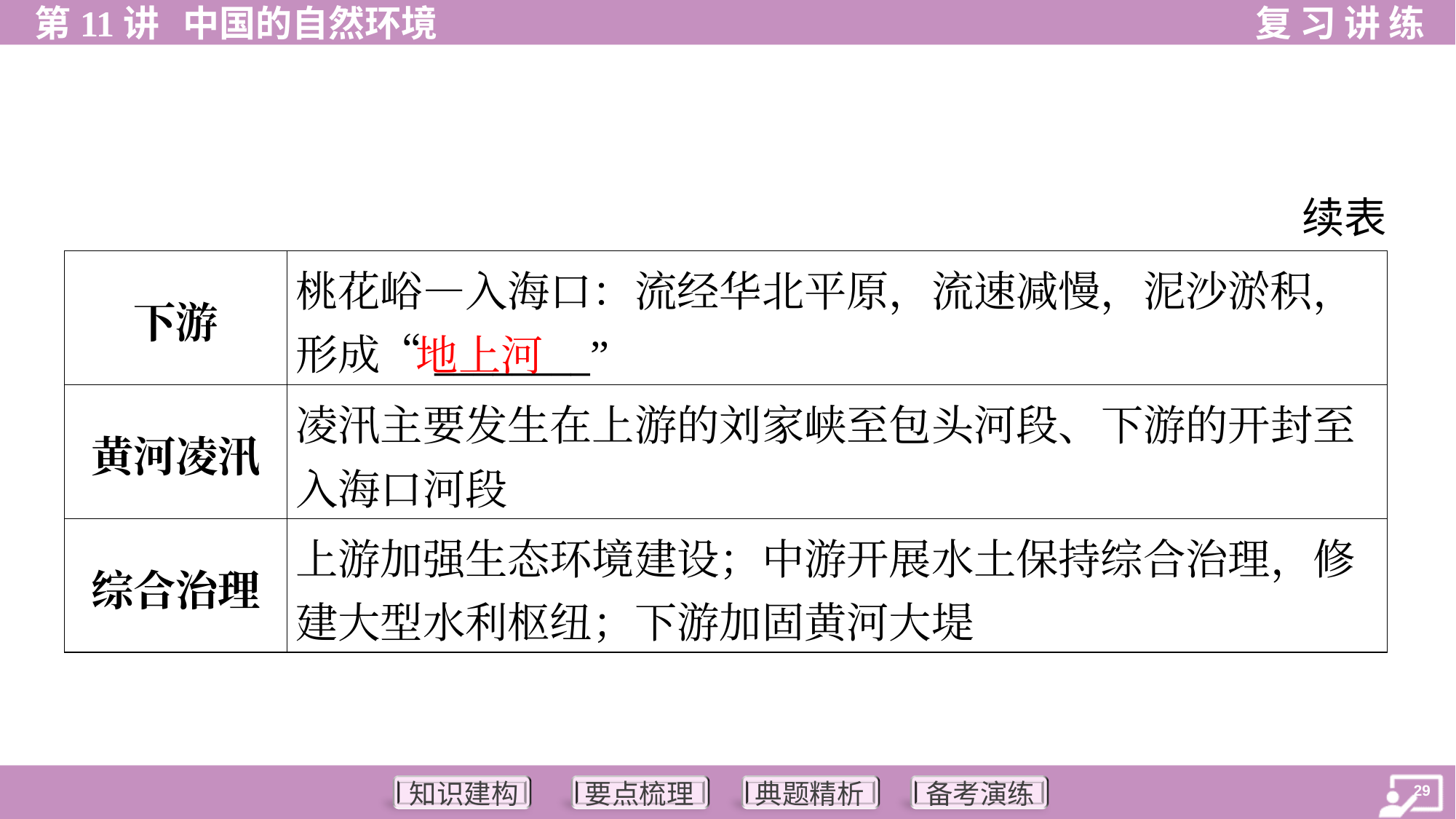

续表
| 下游 | 桃花峪—入海口：流经华北平原，流速减慢，泥沙淤积， 形成“\_\_\_\_\_\_\_\_” |
| --- | --- |
| 黄河凌汛 | 凌汛主要发生在上游的刘家峡至包头河段、下游的开封至 入海口河段 |
| 综合治理 | 上游加强生态环境建设；中游开展水土保持综合治理，修 建大型水利枢纽；下游加固黄河大堤 |
地上河